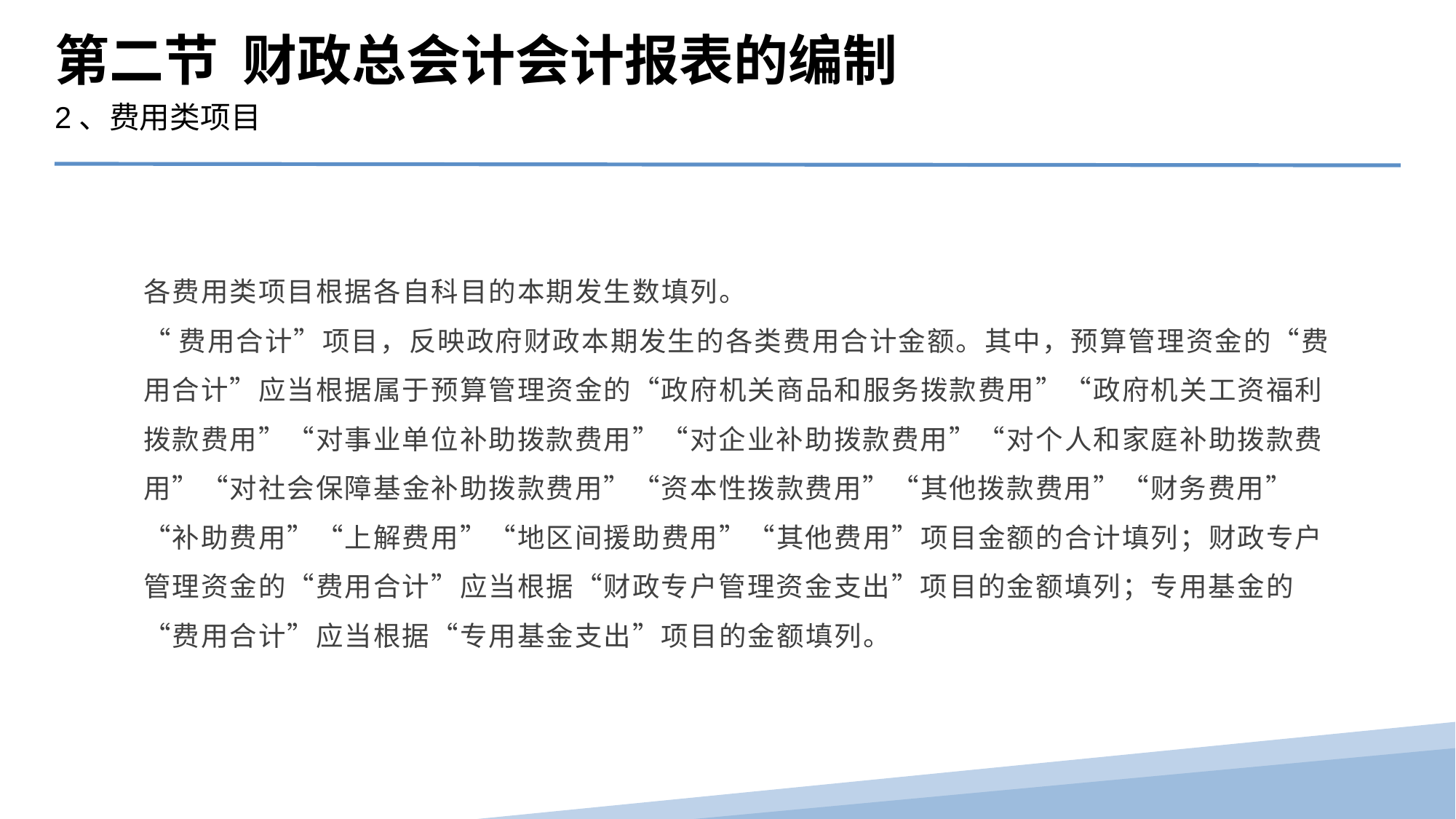

第二节  财政总会计会计报表的编制
2、费用类项目
各费用类项目根据各自科目的本期发生数填列。
“费用合计”项目，反映政府财政本期发生的各类费用合计金额。其中，预算管理资金的“费用合计”应当根据属于预算管理资金的“政府机关商品和服务拨款费用”“政府机关工资福利拨款费用”“对事业单位补助拨款费用”“对企业补助拨款费用”“对个人和家庭补助拨款费用”“对社会保障基金补助拨款费用”“资本性拨款费用”“其他拨款费用”“财务费用”“补助费用”“上解费用”“地区间援助费用”“其他费用”项目金额的合计填列；财政专户管理资金的“费用合计”应当根据“财政专户管理资金支出”项目的金额填列；专用基金的“费用合计”应当根据“专用基金支出”项目的金额填列。